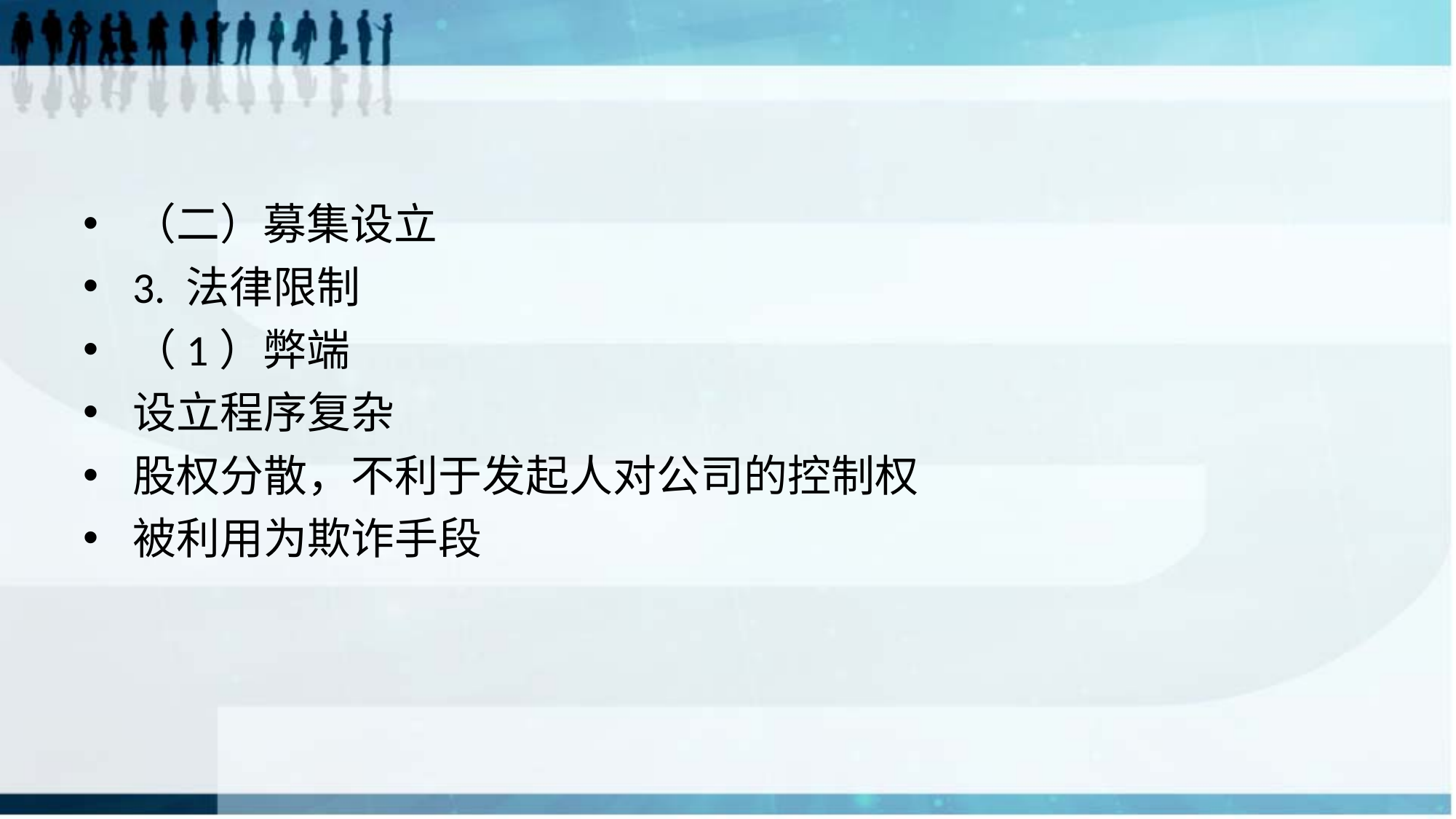

#
（二）募集设立
3. 法律限制
（1）弊端
设立程序复杂
股权分散，不利于发起人对公司的控制权
被利用为欺诈手段